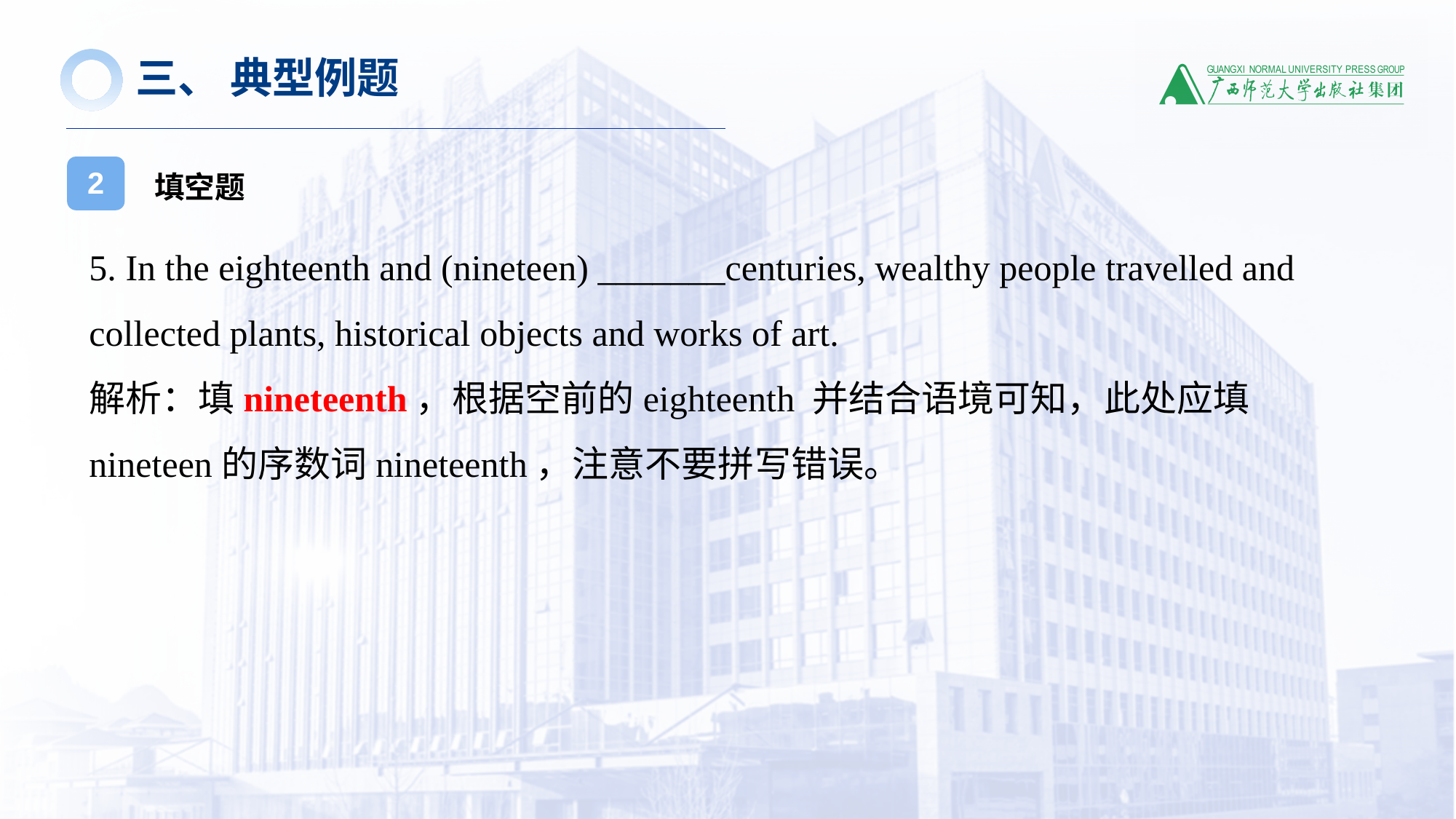

三、 典型例题

填空题
2

5. In the eighteenth and (nineteen) _______centuries, wealthy people travelled and
collected plants, historical objects and works of art.
解析：填nineteenth，根据空前的eighteenth 并结合语境可知，此处应填nineteen的序数词nineteenth，注意不要拼写错误。